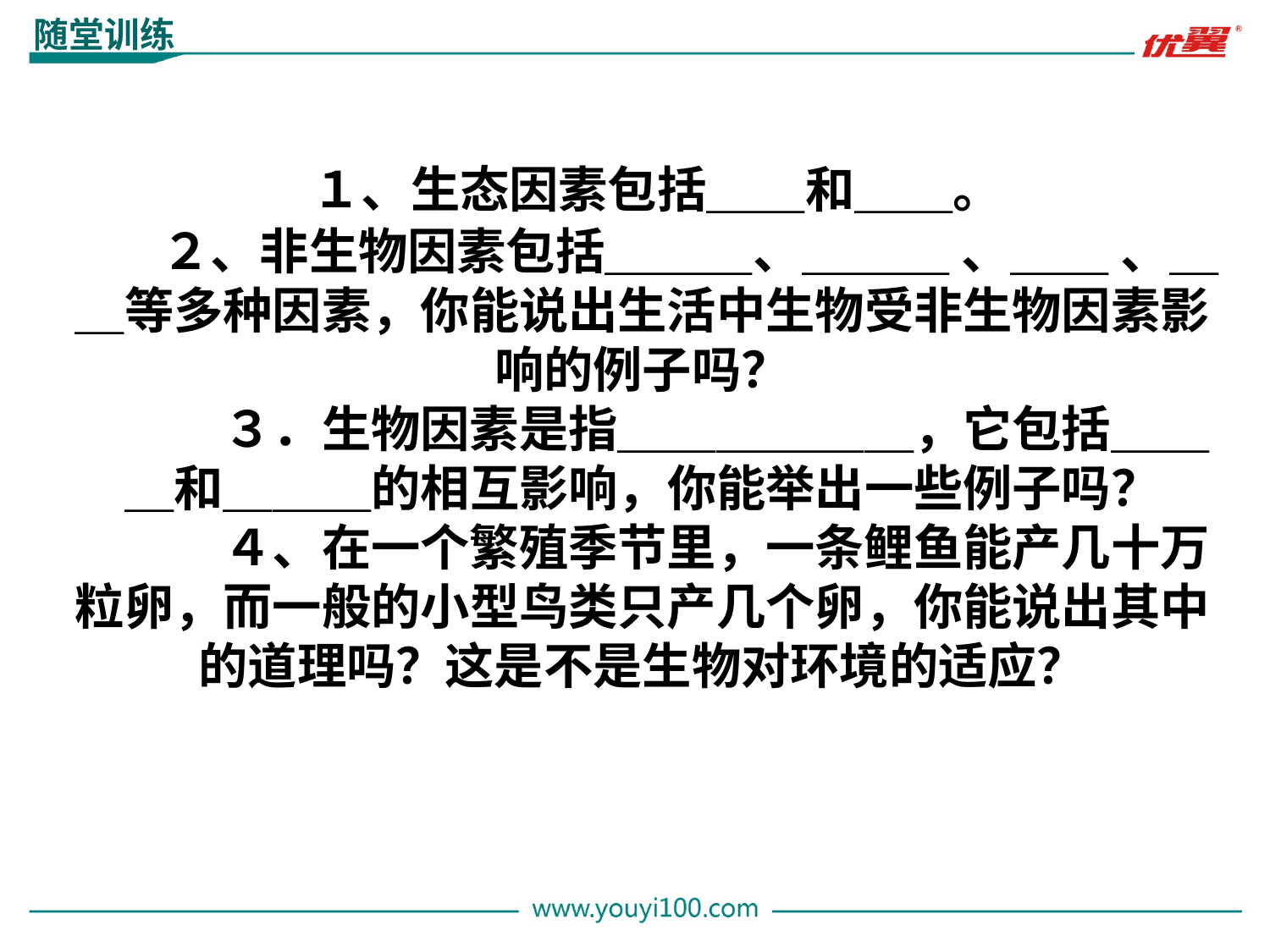

随堂训练
 １、生态因素包括＿＿和＿＿。
　　　２、非生物因素包括＿＿＿、＿＿＿ 、＿＿ 、＿＿等多种因素，你能说出生活中生物受非生物因素影响的例子吗？
　　　３．生物因素是指＿＿＿＿＿＿，它包括＿＿＿和＿＿＿的相互影响，你能举出一些例子吗？
　　　４、在一个繁殖季节里，一条鲤鱼能产几十万粒卵，而一般的小型鸟类只产几个卵，你能说出其中的道理吗？这是不是生物对环境的适应？